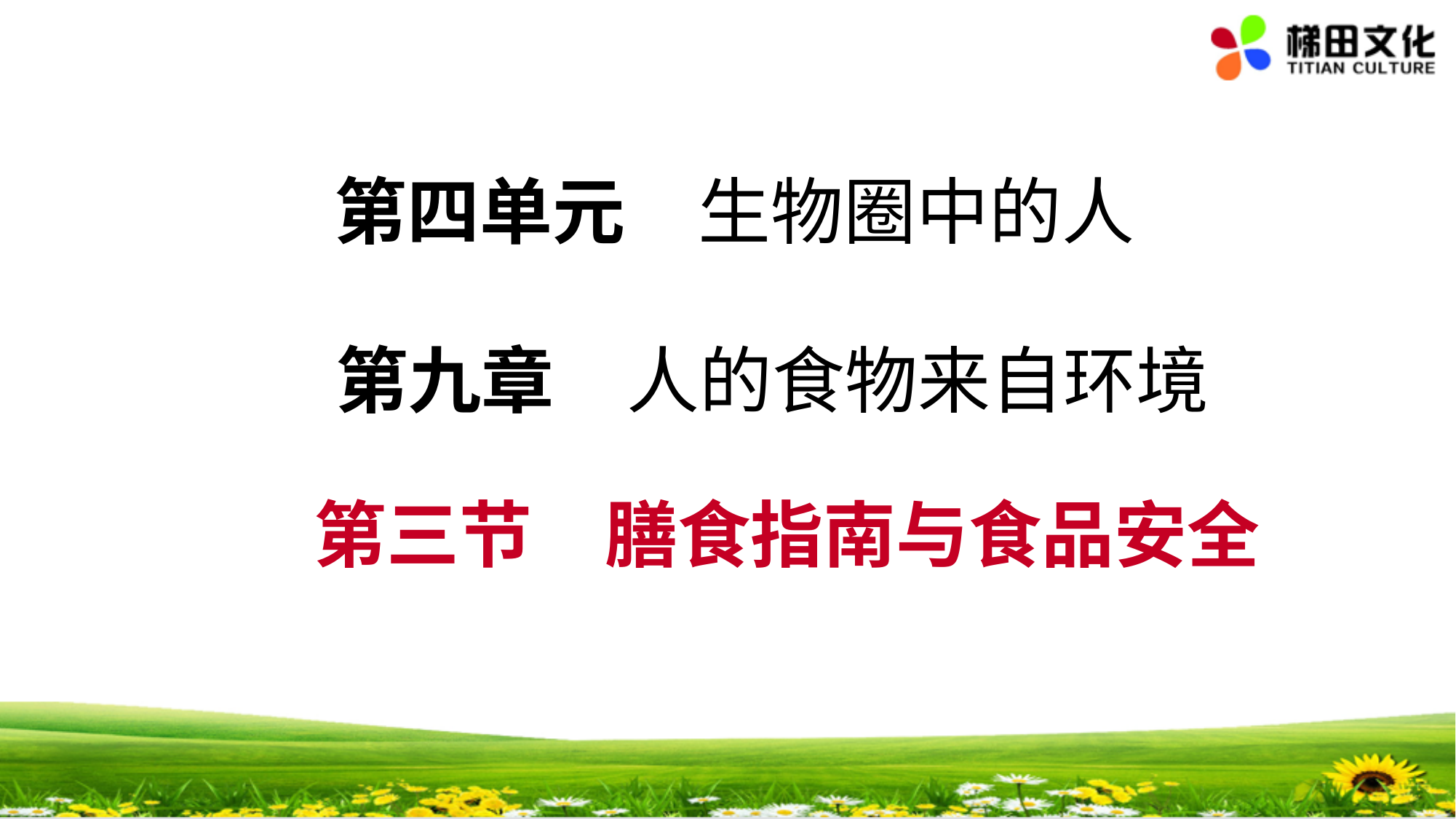

第四单元　生物圈中的人
第九章　人的食物来自环境
第三节　膳食指南与食品安全